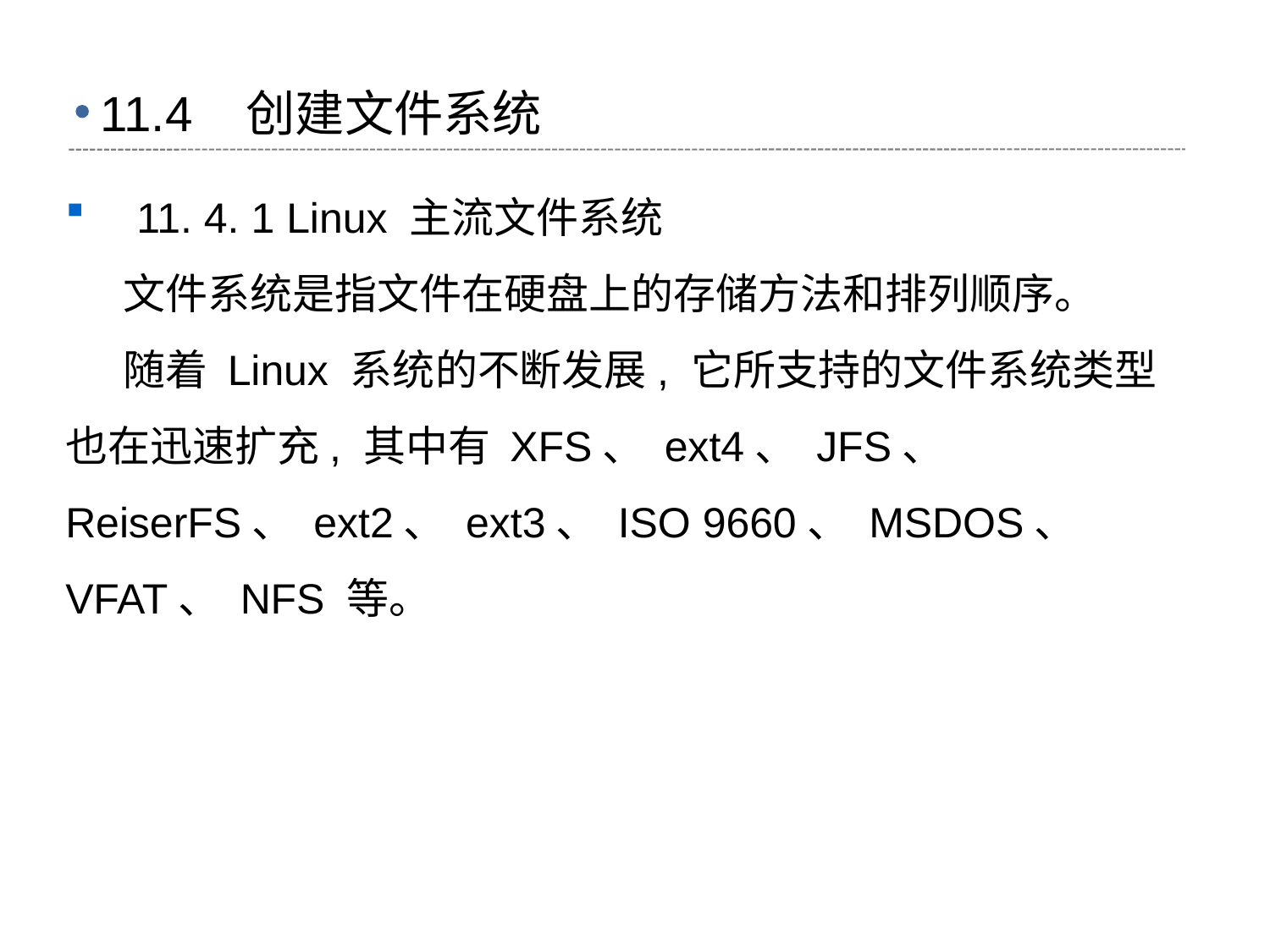

# 11.4   创建文件系统
  11. 4. 1 Linux 主流文件系统
     文件系统是指文件在硬盘上的存储方法和排列顺序。
     随着 Linux 系统的不断发展, 它所支持的文件系统类型也在迅速扩充, 其中有 XFS、 ext4、 JFS、 ReiserFS、 ext2、 ext3、 ISO 9660、 MSDOS、 VFAT、 NFS 等。